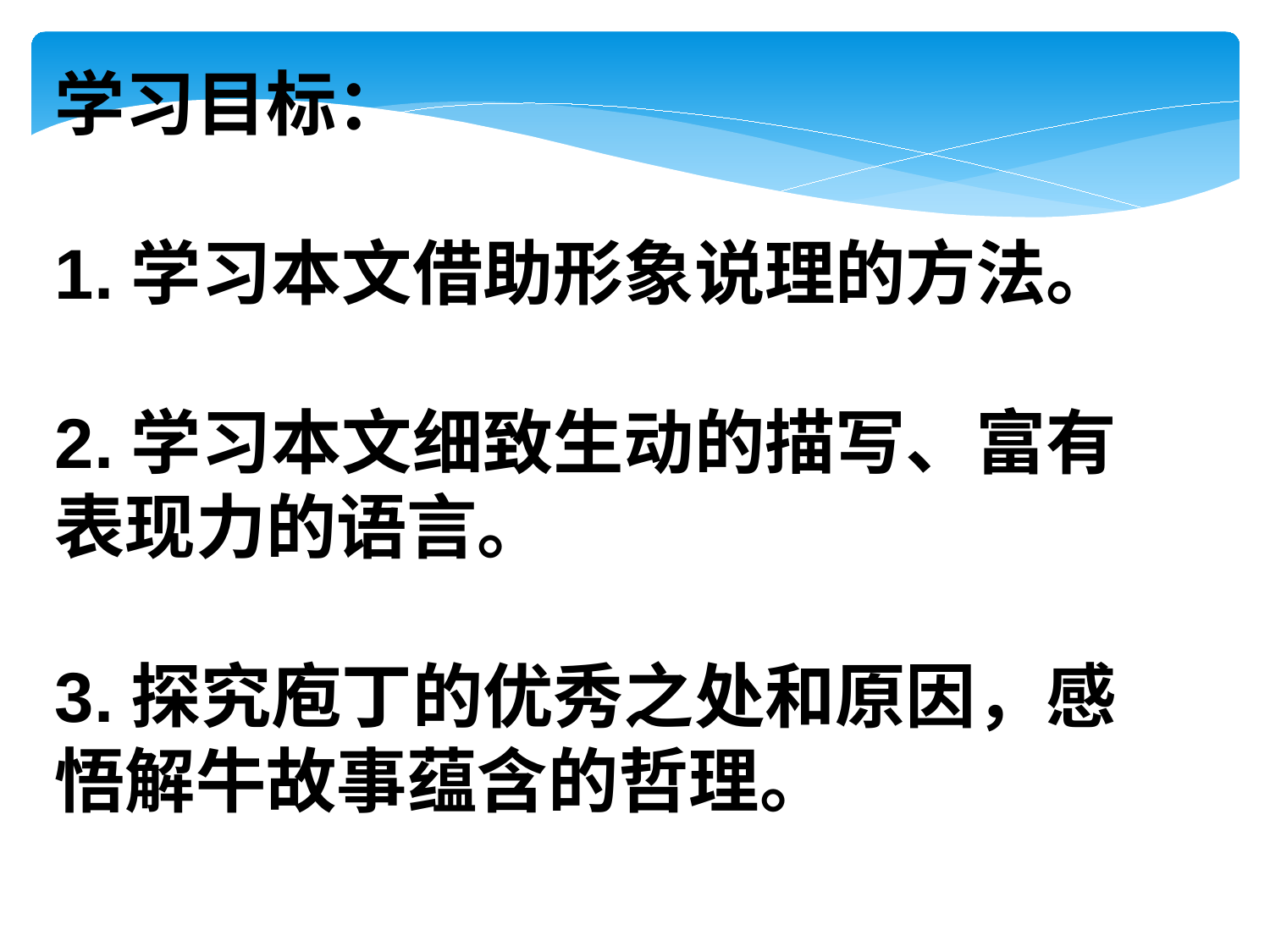

学习目标：

1.学习本文借助形象说理的方法。

2.学习本文细致生动的描写、富有表现力的语言。

3.探究庖丁的优秀之处和原因，感悟解牛故事蕴含的哲理。